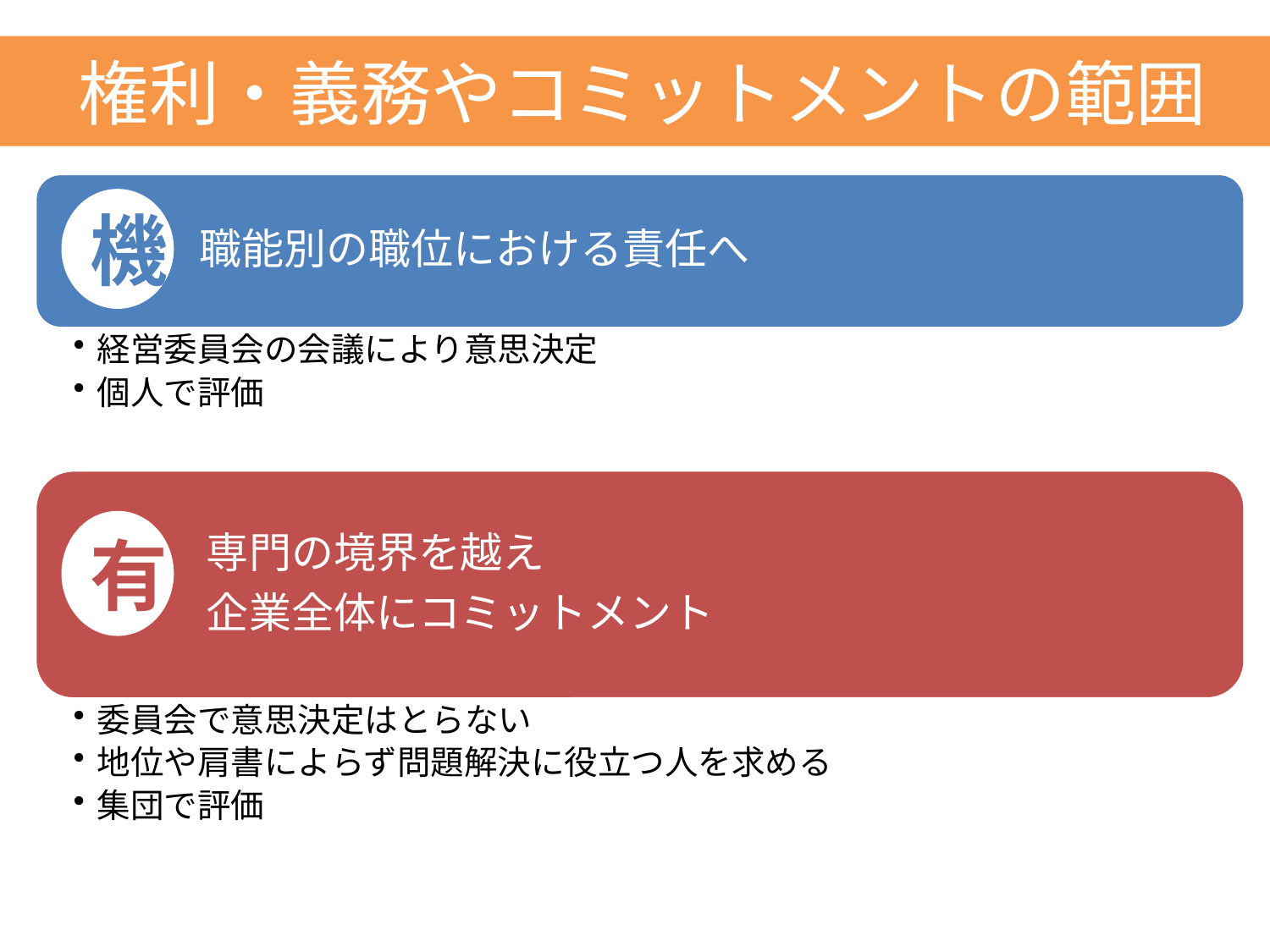

権利・義務やコミットメントの範囲
　　 　職能別の職位における責任へ
経営委員会の会議により意思決定
個人で評価
　　　 専門の境界を越え
　　　 企業全体にコミットメント
委員会で意思決定はとらない
地位や肩書によらず問題解決に役立つ人を求める
集団で評価
機
有